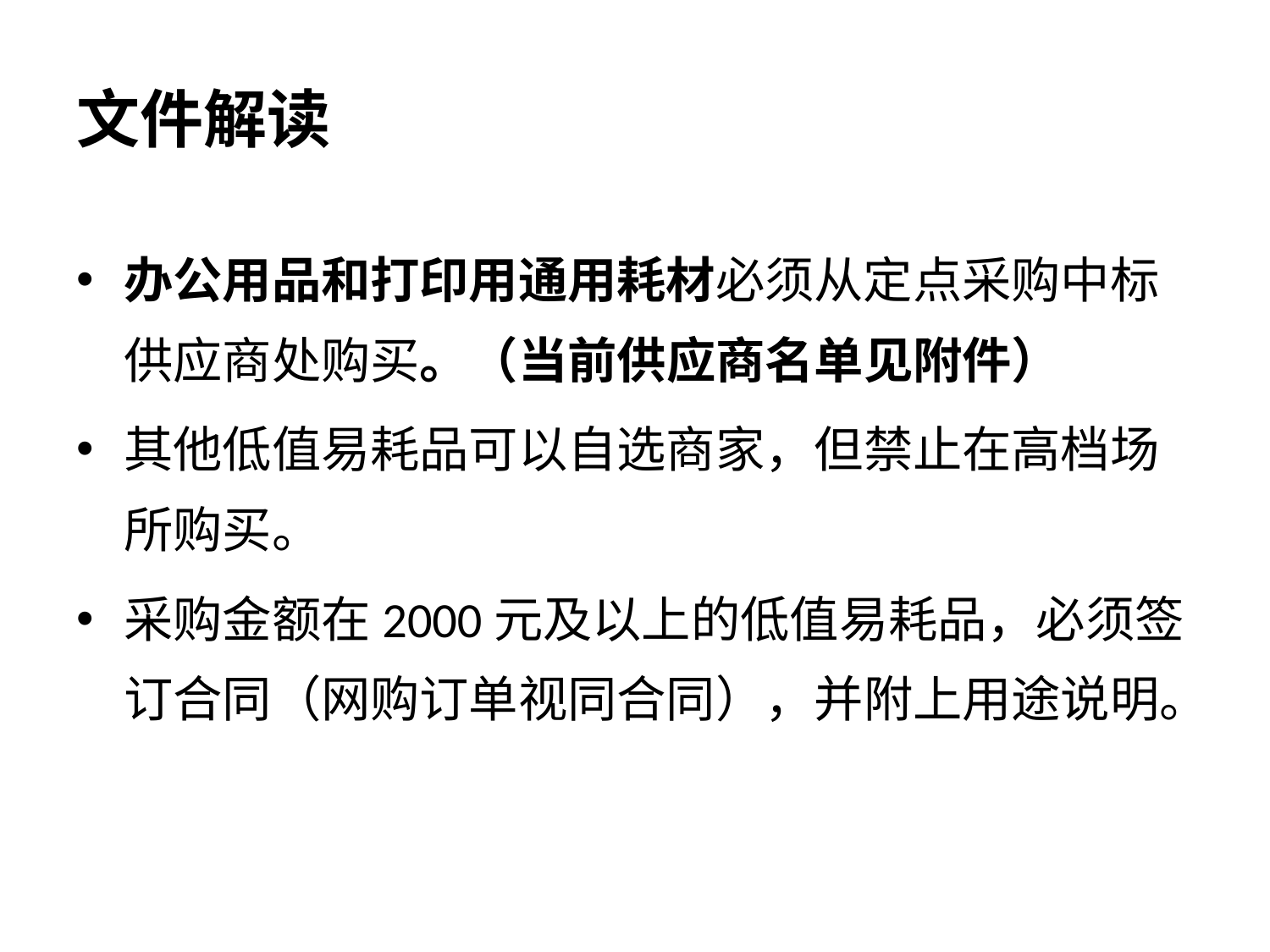

# 文件解读
办公用品和打印用通用耗材必须从定点采购中标供应商处购买。（当前供应商名单见附件）
其他低值易耗品可以自选商家，但禁止在高档场所购买。
采购金额在2000元及以上的低值易耗品，必须签订合同（网购订单视同合同），并附上用途说明。